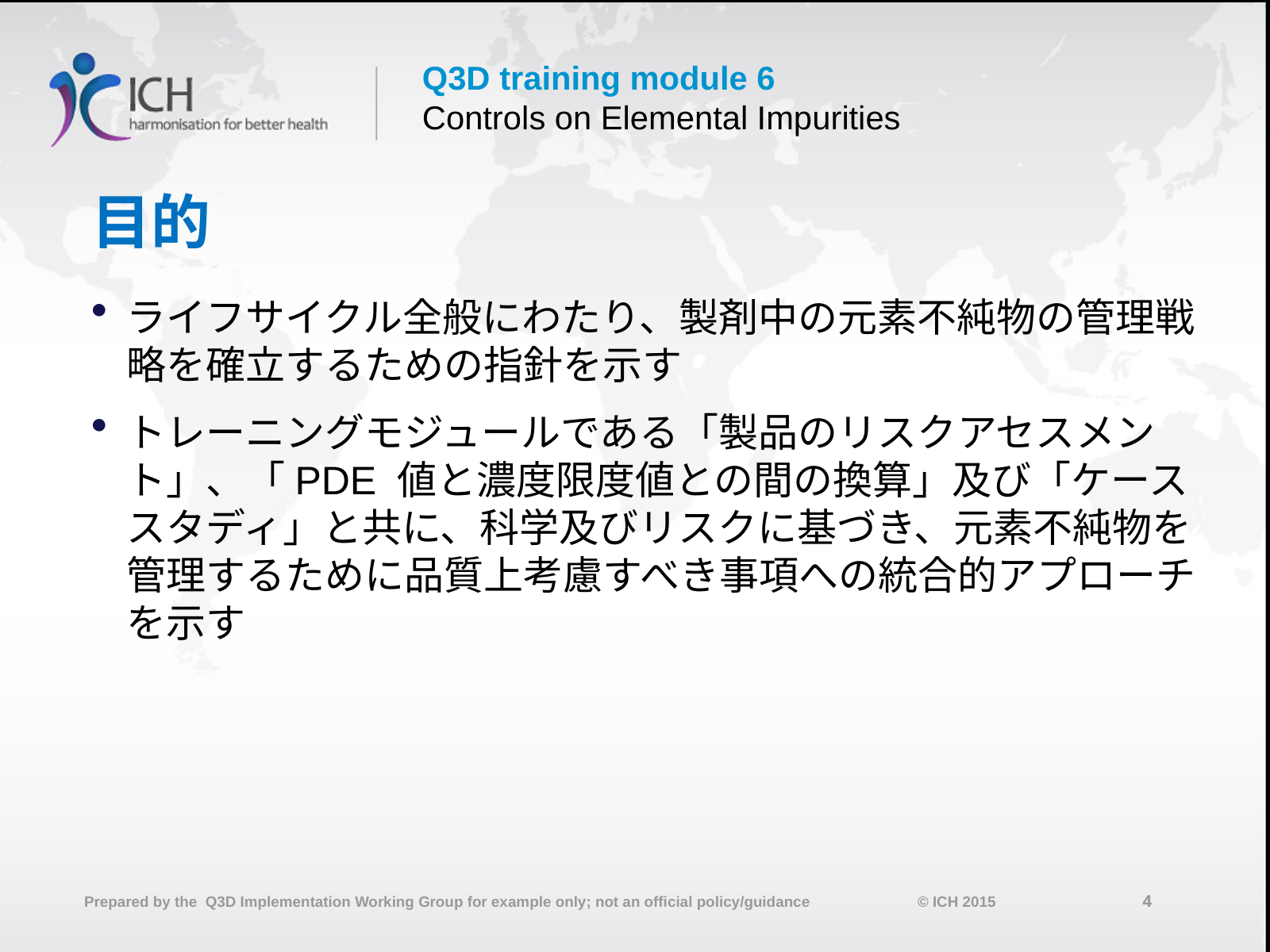

# 目的
ライフサイクル全般にわたり、製剤中の元素不純物の管理戦略を確立するための指針を示す
トレーニングモジュールである「製品のリスクアセスメント」、「PDE 値と濃度限度値との間の換算」及び「ケーススタディ」と共に、科学及びリスクに基づき、元素不純物を管理するために品質上考慮すべき事項への統合的アプローチを示す